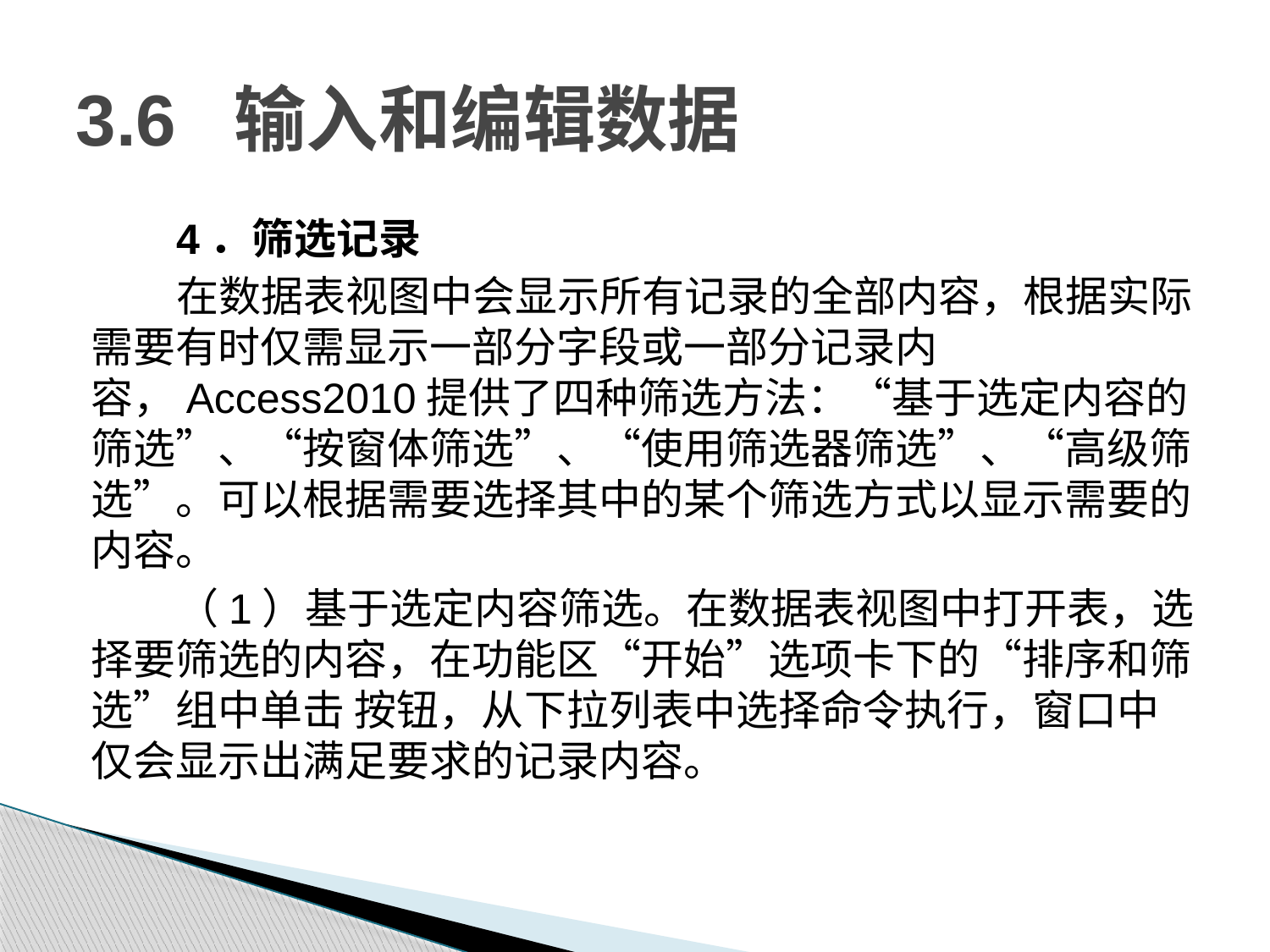

# 3.6  输入和编辑数据
4．筛选记录
在数据表视图中会显示所有记录的全部内容，根据实际需要有时仅需显示一部分字段或一部分记录内容，Access2010提供了四种筛选方法：“基于选定内容的筛选”、“按窗体筛选”、“使用筛选器筛选”、“高级筛选”。可以根据需要选择其中的某个筛选方式以显示需要的内容。
（1）基于选定内容筛选。在数据表视图中打开表，选择要筛选的内容，在功能区“开始”选项卡下的“排序和筛选”组中单击 按钮，从下拉列表中选择命令执行，窗口中仅会显示出满足要求的记录内容。